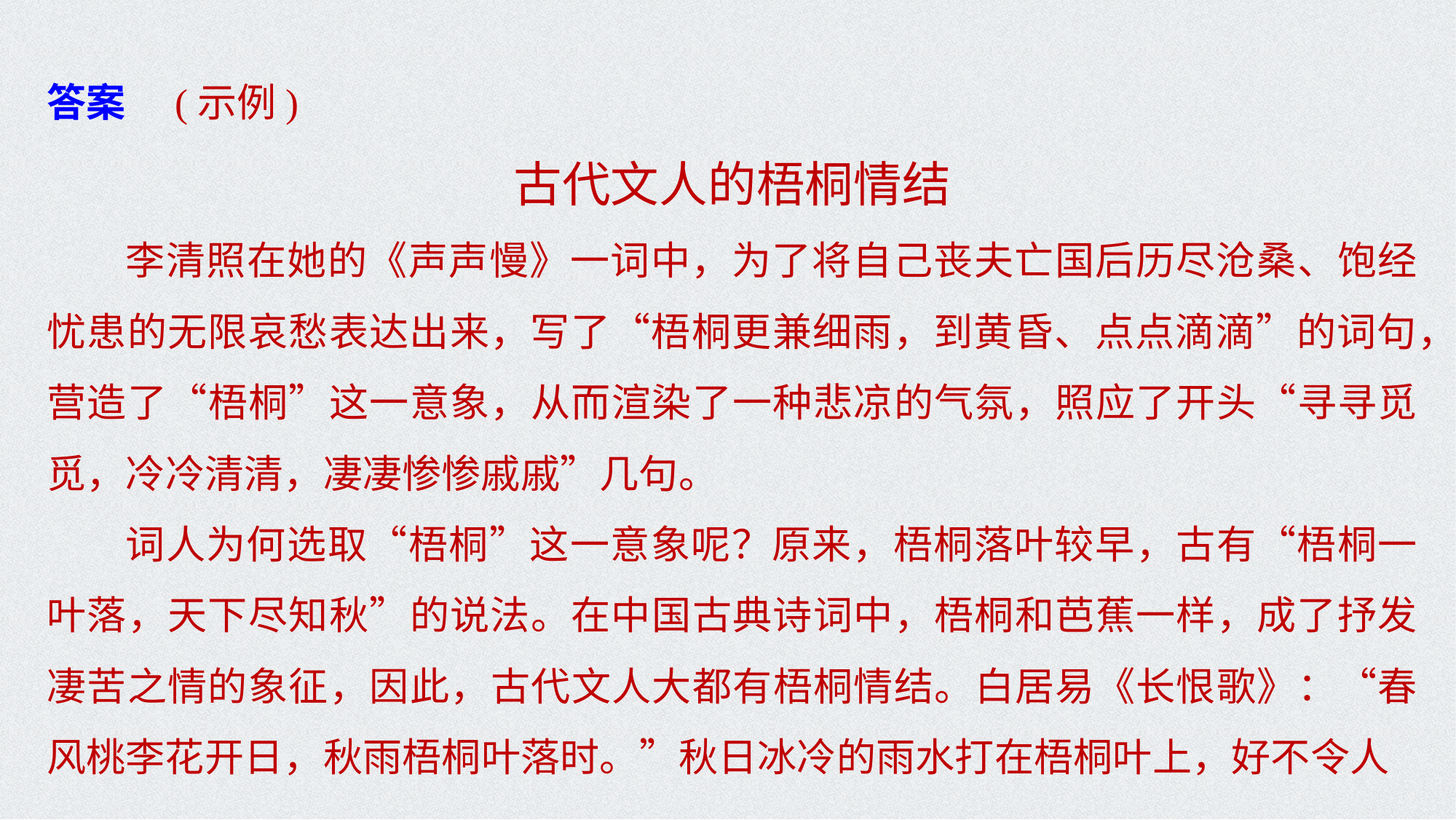

答案　(示例)
古代文人的梧桐情结
李清照在她的《声声慢》一词中，为了将自己丧夫亡国后历尽沧桑、饱经忧患的无限哀愁表达出来，写了“梧桐更兼细雨，到黄昏、点点滴滴”的词句，营造了“梧桐”这一意象，从而渲染了一种悲凉的气氛，照应了开头“寻寻觅觅，冷冷清清，凄凄惨惨戚戚”几句。
词人为何选取“梧桐”这一意象呢？原来，梧桐落叶较早，古有“梧桐一叶落，天下尽知秋”的说法。在中国古典诗词中，梧桐和芭蕉一样，成了抒发凄苦之情的象征，因此，古代文人大都有梧桐情结。白居易《长恨歌》：“春风桃李花开日，秋雨梧桐叶落时。”秋日冰冷的雨水打在梧桐叶上，好不令人